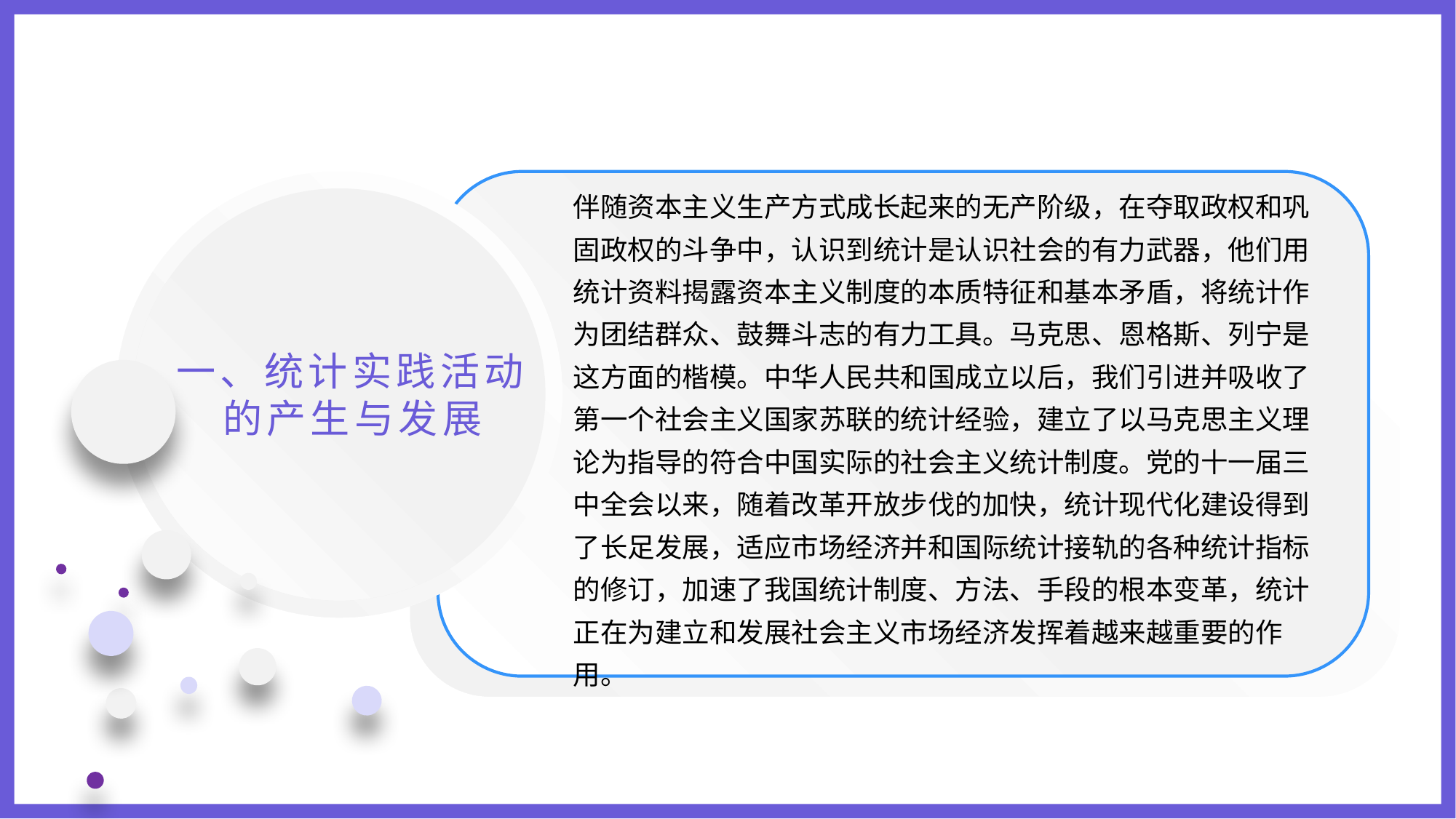

伴随资本主义生产方式成长起来的无产阶级，在夺取政权和巩固政权的斗争中，认识到统计是认识社会的有力武器，他们用统计资料揭露资本主义制度的本质特征和基本矛盾，将统计作为团结群众、鼓舞斗志的有力工具。马克思、恩格斯、列宁是这方面的楷模。中华人民共和国成立以后，我们引进并吸收了第一个社会主义国家苏联的统计经验，建立了以马克思主义理论为指导的符合中国实际的社会主义统计制度。党的十一届三中全会以来，随着改革开放步伐的加快，统计现代化建设得到了长足发展，适应市场经济并和国际统计接轨的各种统计指标的修订，加速了我国统计制度、方法、手段的根本变革，统计正在为建立和发展社会主义市场经济发挥着越来越重要的作用。

一、统计实践活动的产生与发展